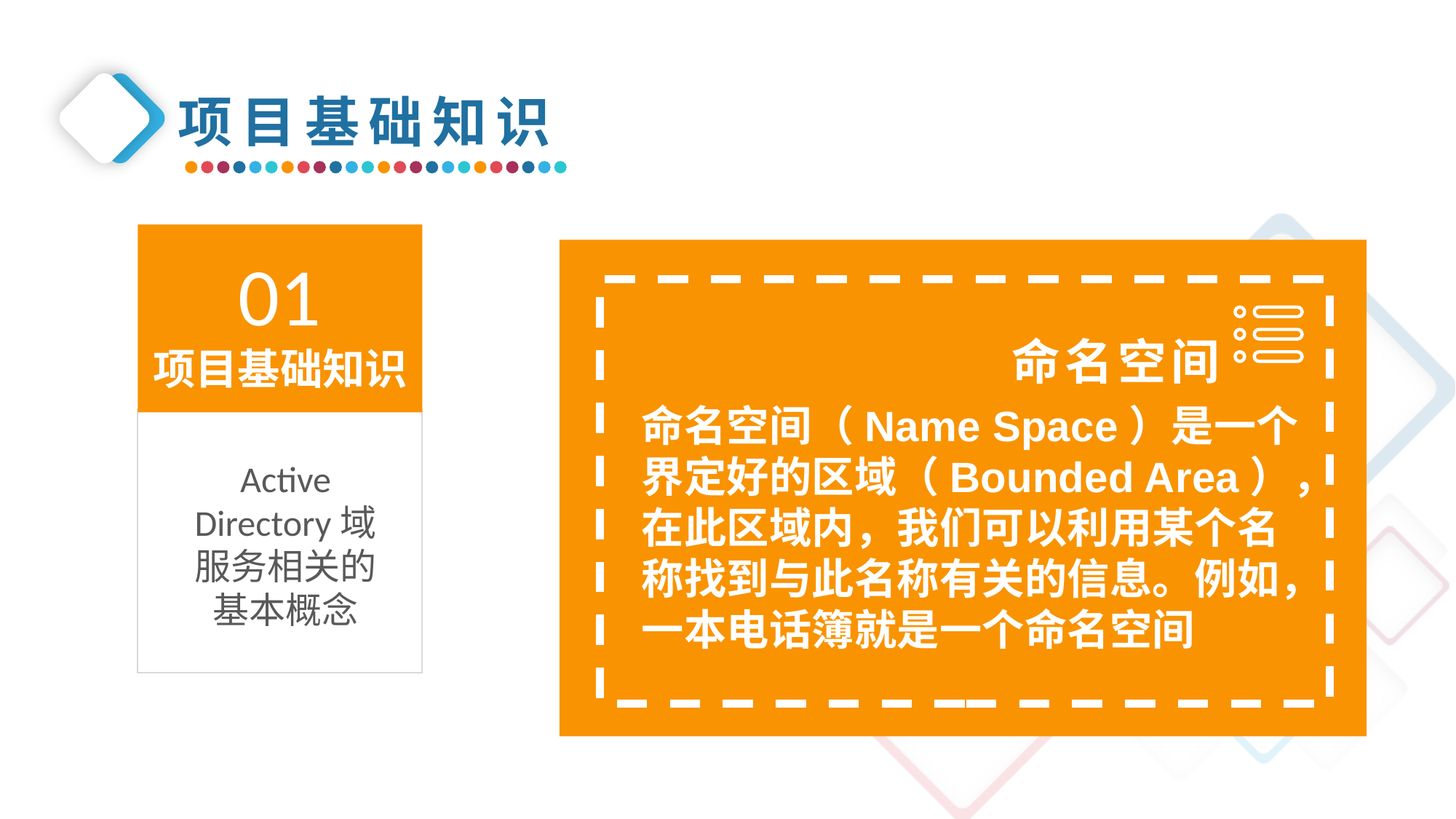

项目基础知识

01
项目基础知识

命名空间

命名空间（Name Space）是一个界定好的区域（Bounded Area），在此区域内，我们可以利用某个名称找到与此名称有关的信息。例如，一本电话簿就是一个命名空间

Active Directory域服务相关的基本概念